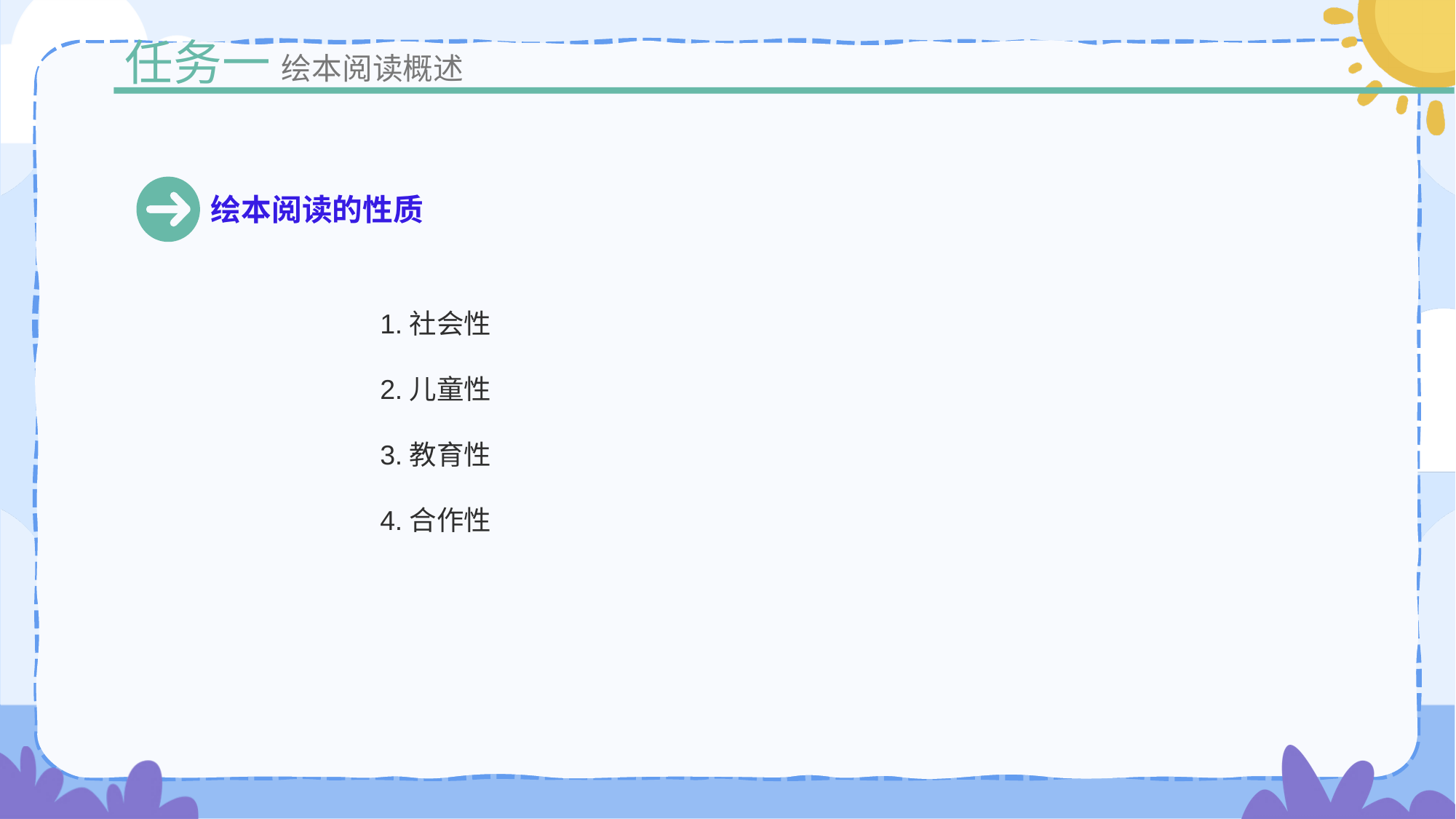

任务一
绘本阅读概述

绘本阅读的性质
1.社会性
2.儿童性
3.教育性
4.合作性